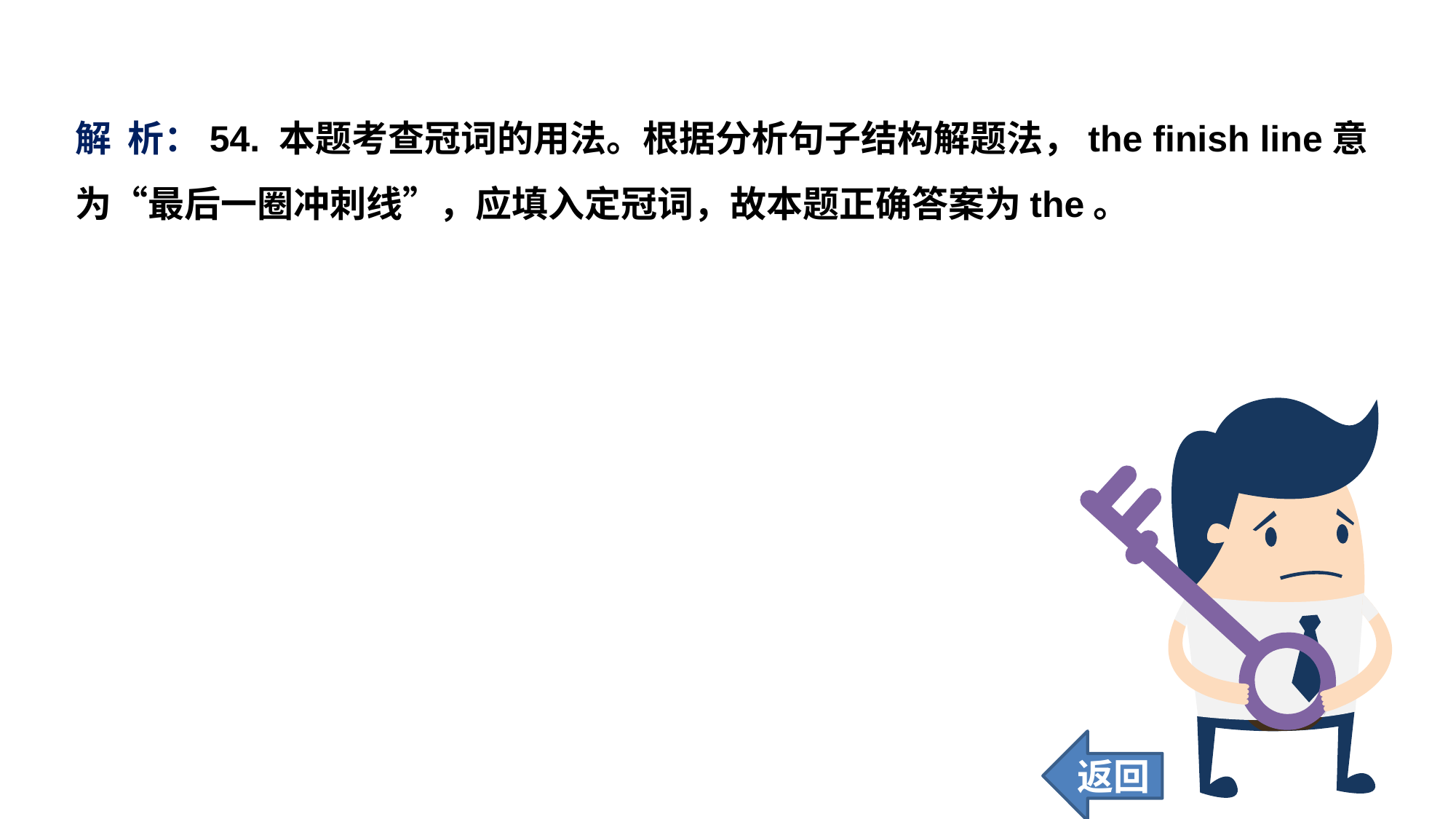

解  析：54. 本题考查冠词的用法。根据分析句子结构解题法，the finish line意为“最后一圈冲刺线”，应填入定冠词，故本题正确答案为the。

返回
241